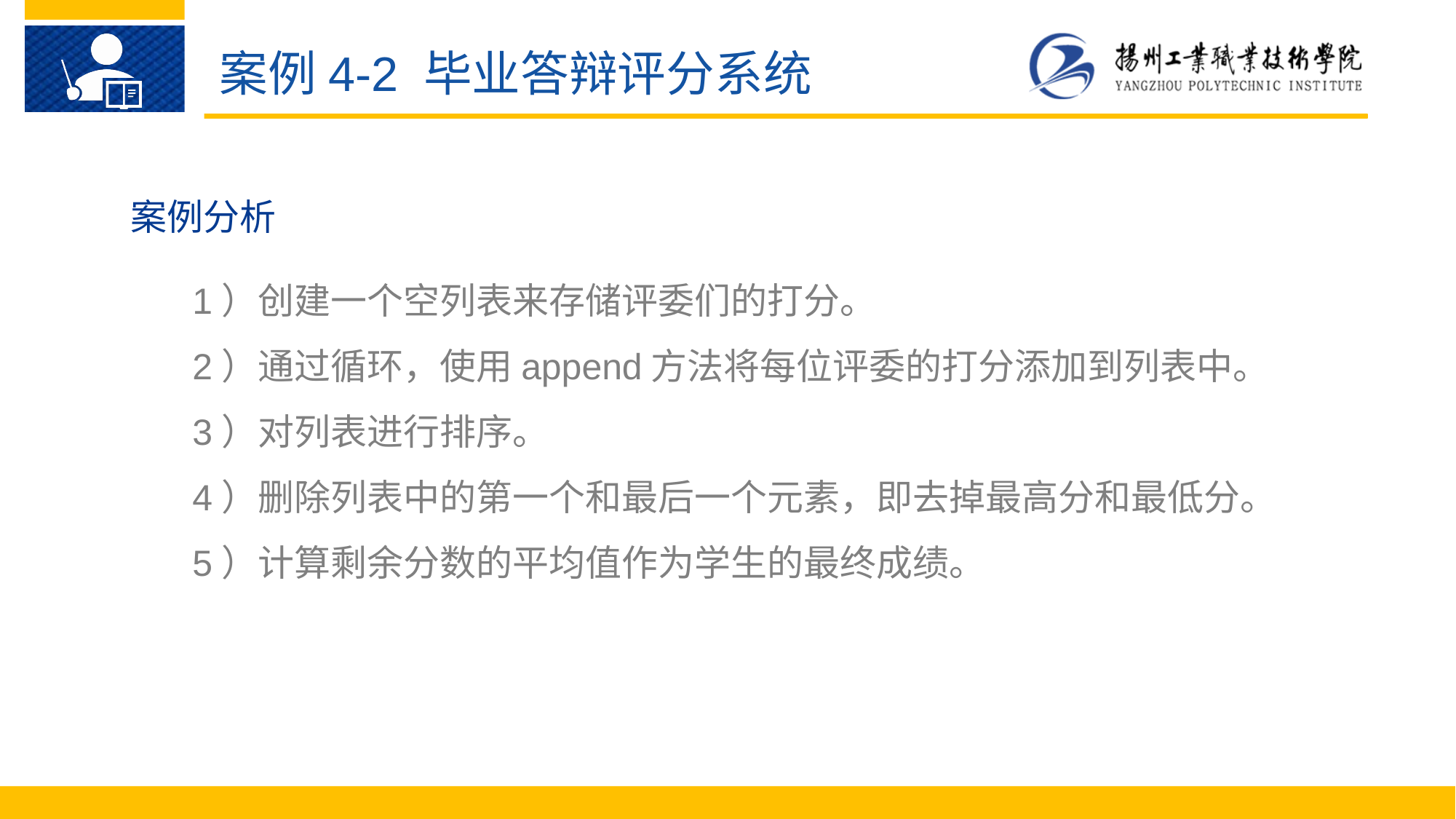

案例4-2 毕业答辩评分系统
案例分析
1）创建一个空列表来存储评委们的打分。
2）通过循环，使用append方法将每位评委的打分添加到列表中。
3）对列表进行排序。
4）删除列表中的第一个和最后一个元素，即去掉最高分和最低分。
5）计算剩余分数的平均值作为学生的最终成绩。